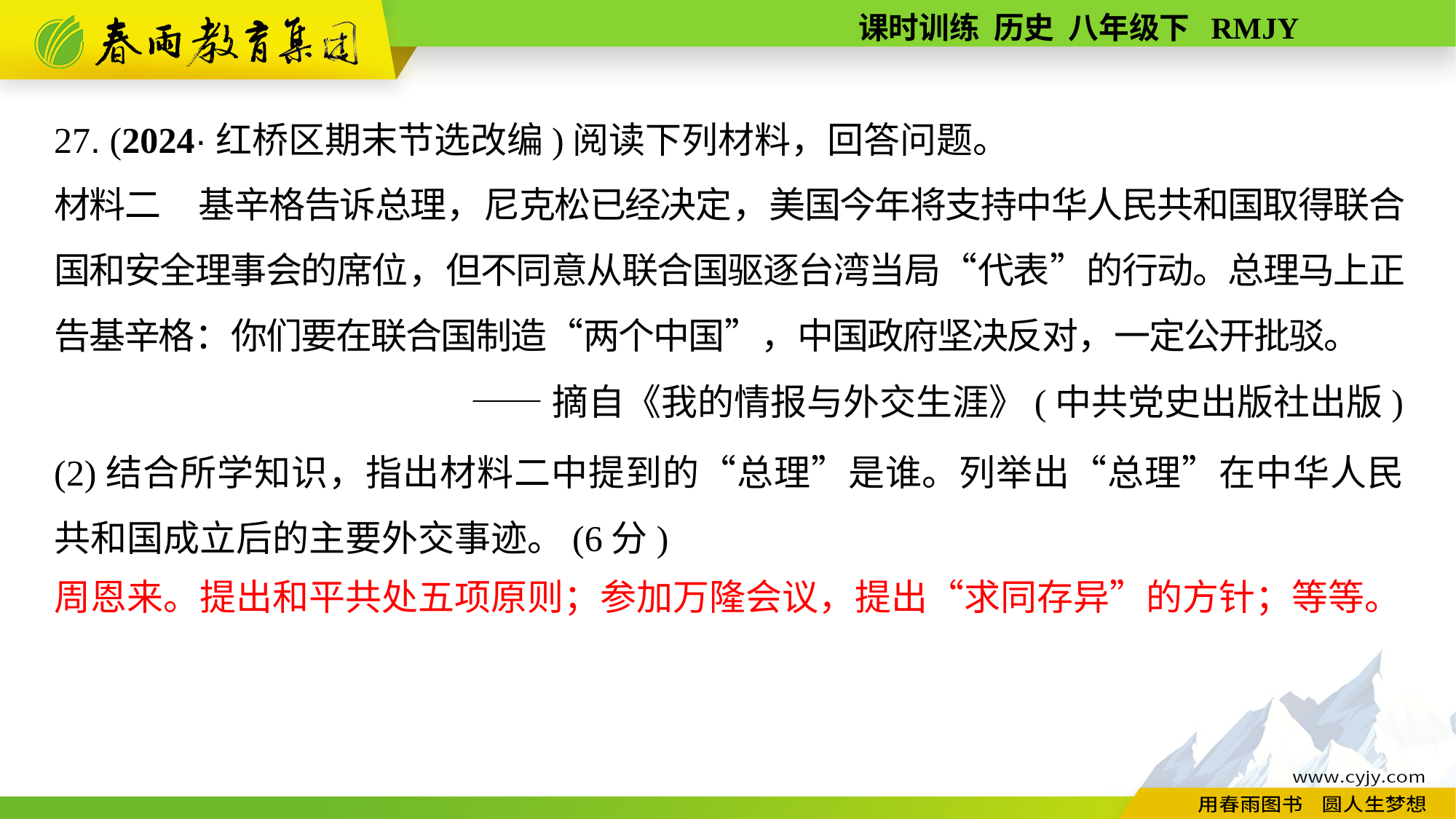

27. (2024·红桥区期末节选改编)阅读下列材料，回答问题。
材料二　基辛格告诉总理，尼克松已经决定，美国今年将支持中华人民共和国取得联合国和安全理事会的席位，但不同意从联合国驱逐台湾当局“代表”的行动。总理马上正告基辛格：你们要在联合国制造“两个中国”，中国政府坚决反对，一定公开批驳。
——摘自《我的情报与外交生涯》(中共党史出版社出版)
(2)结合所学知识，指出材料二中提到的“总理”是谁。列举出“总理”在中华人民共和国成立后的主要外交事迹。(6分)
周恩来。提出和平共处五项原则；参加万隆会议，提出“求同存异”的方针；等等。